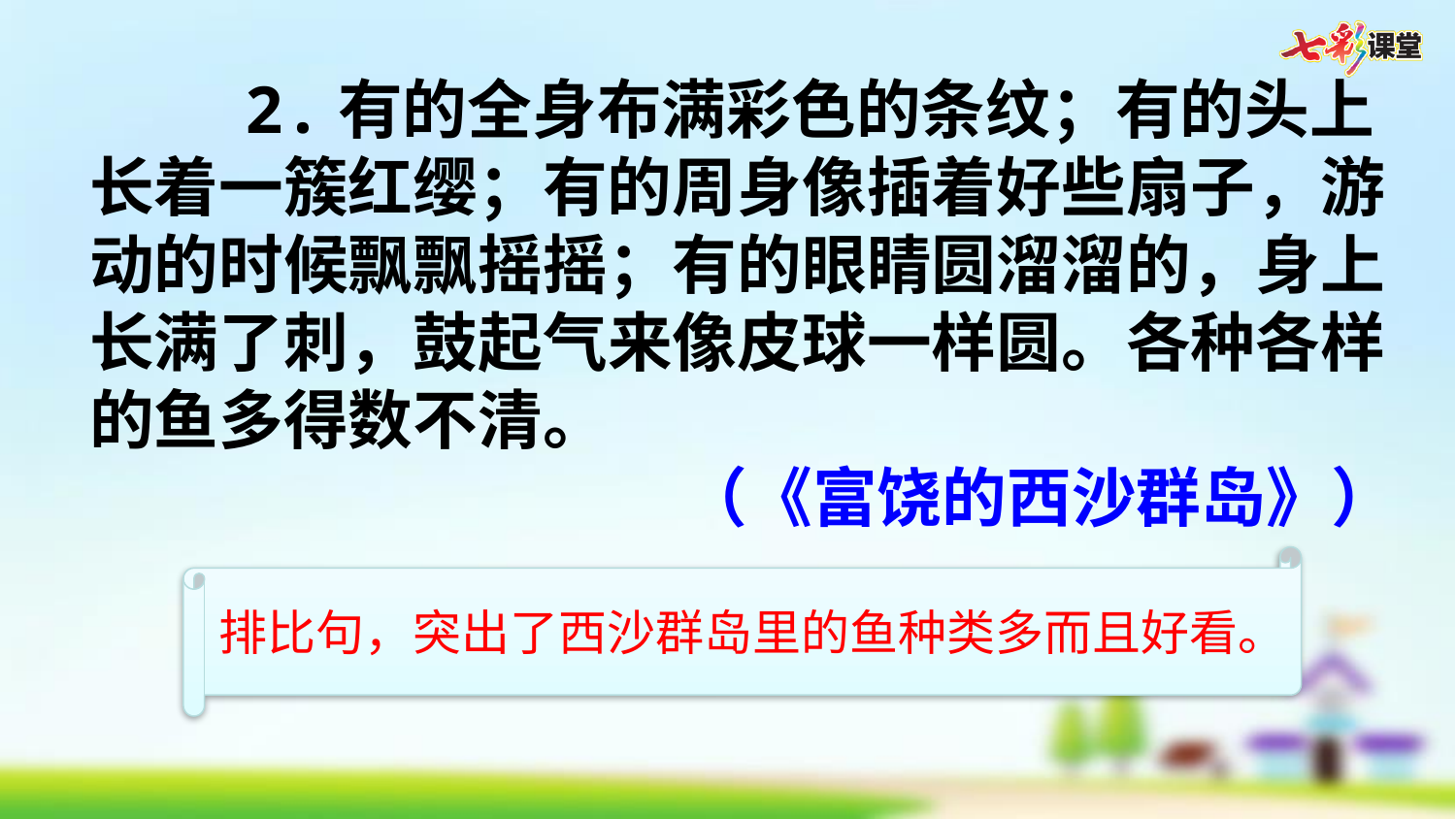

2.有的全身布满彩色的条纹；有的头上长着一簇红缨；有的周身像插着好些扇子，游动的时候飘飘摇摇；有的眼睛圆溜溜的，身上长满了刺，鼓起气来像皮球一样圆。各种各样的鱼多得数不清。
（《富饶的西沙群岛》）
排比句，突出了西沙群岛里的鱼种类多而且好看。